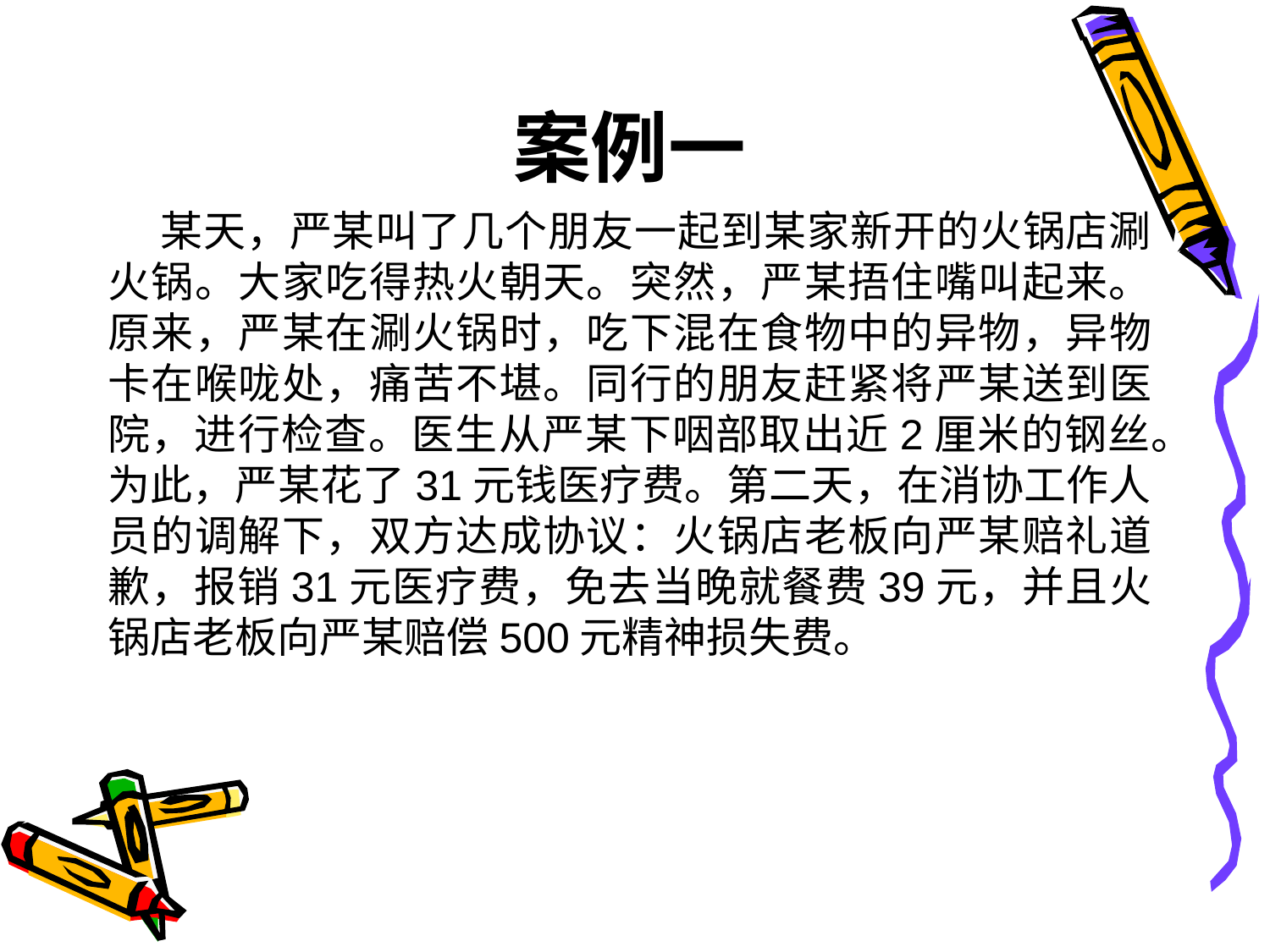

# 案例一
    某天，严某叫了几个朋友一起到某家新开的火锅店涮火锅。大家吃得热火朝天。突然，严某捂住嘴叫起来。原来，严某在涮火锅时，吃下混在食物中的异物，异物卡在喉咙处，痛苦不堪。同行的朋友赶紧将严某送到医院，进行检查。医生从严某下咽部取出近2厘米的钢丝。为此，严某花了31元钱医疗费。第二天，在消协工作人员的调解下，双方达成协议：火锅店老板向严某赔礼道歉，报销31元医疗费，免去当晚就餐费39元，并且火锅店老板向严某赔偿500元精神损失费。